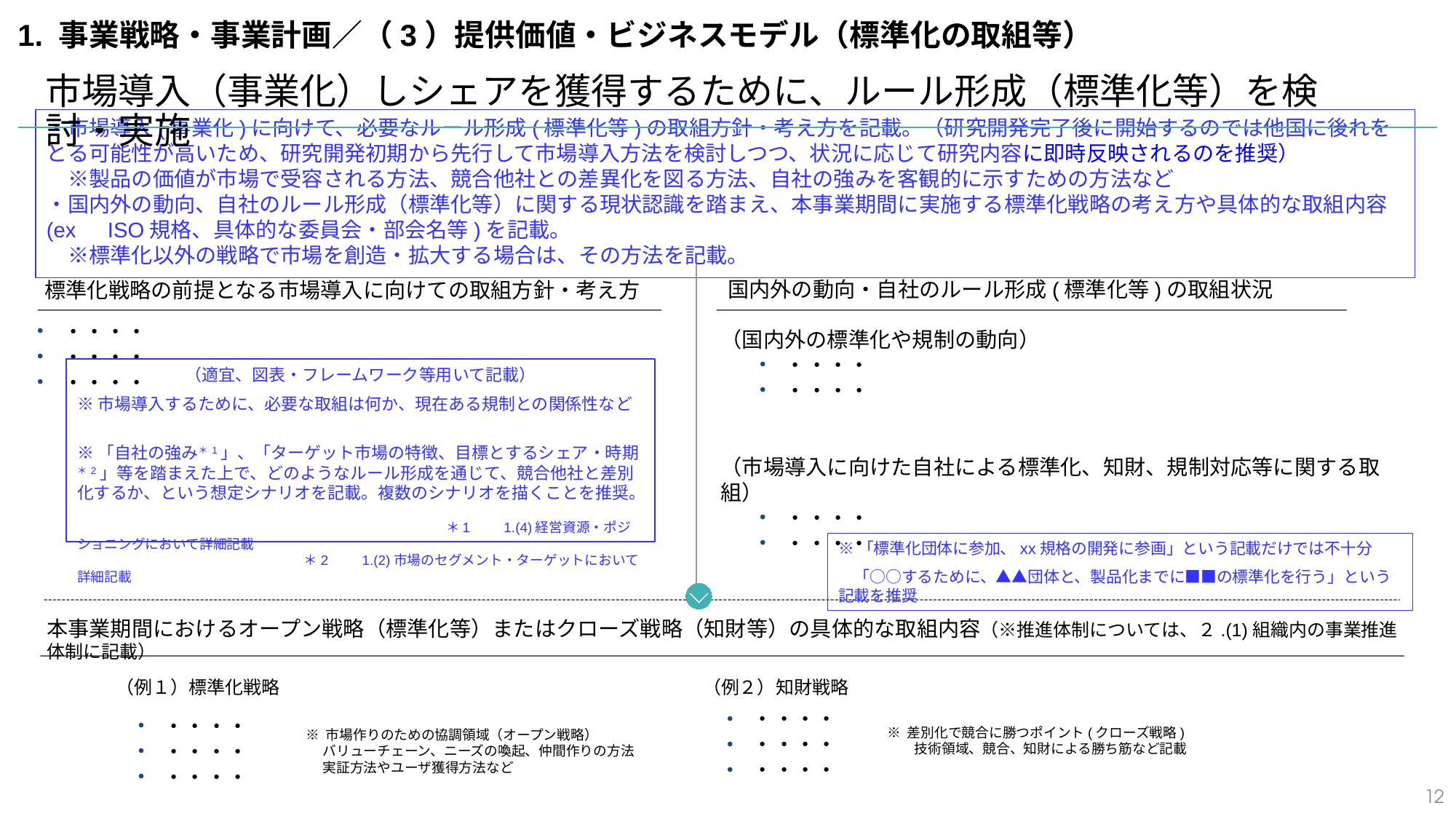

1. 事業戦略・事業計画／（3）提供価値・ビジネスモデル（標準化の取組等）
市場導入（事業化）しシェアを獲得するために、ルール形成（標準化等）を検討・実施
・市場導入(事業化)に向けて、必要なルール形成(標準化等)の取組方針・考え方を記載。（研究開発完了後に開始するのでは他国に後れをとる可能性が高いため、研究開発初期から先行して市場導入方法を検討しつつ、状況に応じて研究内容に即時反映されるのを推奨）
　※製品の価値が市場で受容される方法、競合他社との差異化を図る方法、自社の強みを客観的に示すための方法など
・国内外の動向、自社のルール形成（標準化等）に関する現状認識を踏まえ、本事業期間に実施する標準化戦略の考え方や具体的な取組内容(ex　ISO規格、具体的な委員会・部会名等)を記載。
　※標準化以外の戦略で市場を創造・拡大する場合は、その方法を記載。
国内外の動向・自社のルール形成(標準化等)の取組状況
標準化戦略の前提となる市場導入に向けての取組方針・考え方
・・・・
・・・・
・・・・
（国内外の標準化や規制の動向）
・・・・
・・・・

（市場導入に向けた自社による標準化、知財、規制対応等に関する取組）
・・・・
・・・・
（適宜、図表・フレームワーク等用いて記載）
※市場導入するために、必要な取組は何か、現在ある規制との関係性など
※「自社の強み＊1」、「ターゲット市場の特徴、目標とするシェア・時期＊2」等を踏まえた上で、どのようなルール形成を通じて、競合他社と差別化するか、という想定シナリオを記載。複数のシナリオを描くことを推奨。
　　
　　　　　　　　　　　　　　　　　　　　　　　　　　　＊1　　1.(4)経営資源・ポジショニングにおいて詳細記載
　　                                    　　　　　　  ＊2　　1.(2)市場のセグメント・ターゲットにおいて詳細記載
※「標準化団体に参加、xx規格の開発に参画」という記載だけでは不十分
　「○○するために、▲▲団体と、製品化までに■■の標準化を行う」という記載を推奨

本事業期間におけるオープン戦略（標準化等）またはクローズ戦略（知財等）の具体的な取組内容（※推進体制については、２.(1)組織内の事業推進体制に記載）

（例１）標準化戦略
（例２）知財戦略
・・・・
・・・・
・・・・
※ 差別化で競合に勝つポイント(クローズ戦略)
　　技術領域、競合、知財による勝ち筋など記載

・・・・
・・・・
・・・・
※ 市場作りのための協調領域（オープン戦略）
　 バリューチェーン、ニーズの喚起、仲間作りの方法
　 実証方法やユーザ獲得方法など
12